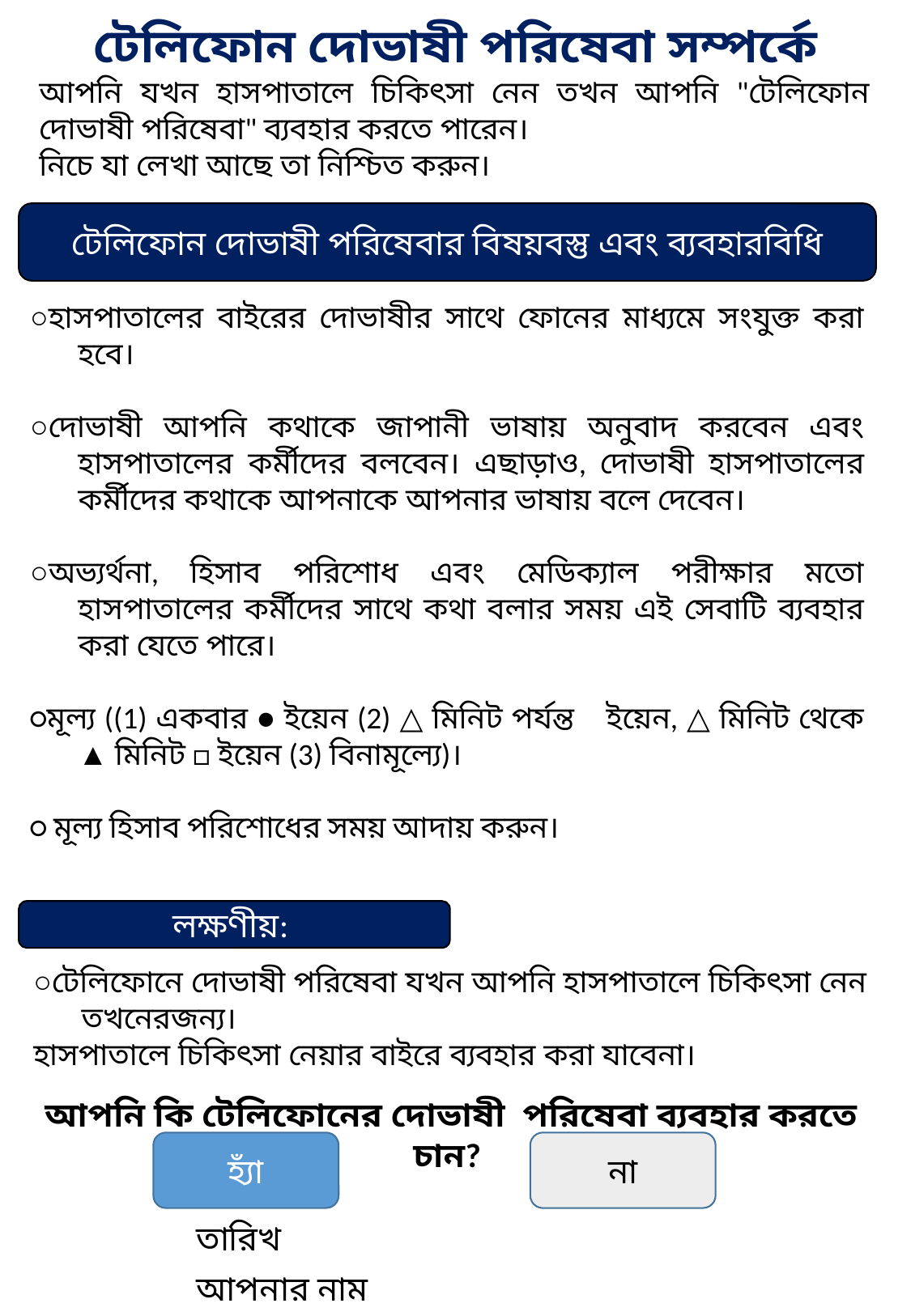

টেলিফোন দোভাষী পরিষেবা সম্পর্কে
আপনি যখন হাসপাতালে চিকিৎসা নেন তখন আপনি "টেলিফোন দোভাষী পরিষেবা" ব্যবহার করতে পারেন।
নিচে যা লেখা আছে তা নিশ্চিত করুন।
টেলিফোন দোভাষী পরিষেবার বিষয়বস্তু এবং ব্যবহারবিধি
○হাসপাতালের বাইরের দোভাষীর সাথে ফোনের মাধ্যমে সংযুক্ত করা হবে।

○দোভাষী আপনি কথাকে জাপানী ভাষায় অনুবাদ করবেন এবং হাসপাতালের কর্মীদের বলবেন। এছাড়াও, দোভাষী হাসপাতালের কর্মীদের কথাকে আপনাকে আপনার ভাষায় বলে দেবেন।

○অভ্যর্থনা, হিসাব পরিশোধ এবং মেডিক্যাল পরীক্ষার মতো হাসপাতালের কর্মীদের সাথে কথা বলার সময় এই সেবাটি ব্যবহার করা যেতে পারে।

○মূল্য ((1) একবার ● ইয়েন (2) △ মিনিট পর্যন্ত◆ ইয়েন, △ মিনিট থেকে ▲ মিনিট □ ইয়েন (3) বিনামূল্যে)।

○ মূল্য হিসাব পরিশোধের সময় আদায় করুন।
金額の部分は各医療機関にて設定の上、編集してください
লক্ষণীয়:
○টেলিফোনে দোভাষী পরিষেবা যখন আপনি হাসপাতালে চিকিৎসা নেন তখনেরজন্য।
হাসপাতালে চিকিৎসা নেয়ার বাইরে ব্যবহার করা যাবেনা।
আপনি কি টেলিফোনের দোভাষী  পরিষেবা ব্যবহার করতে চান?
হ্যাঁ
না
                   তারিখ
                   আপনার নাম